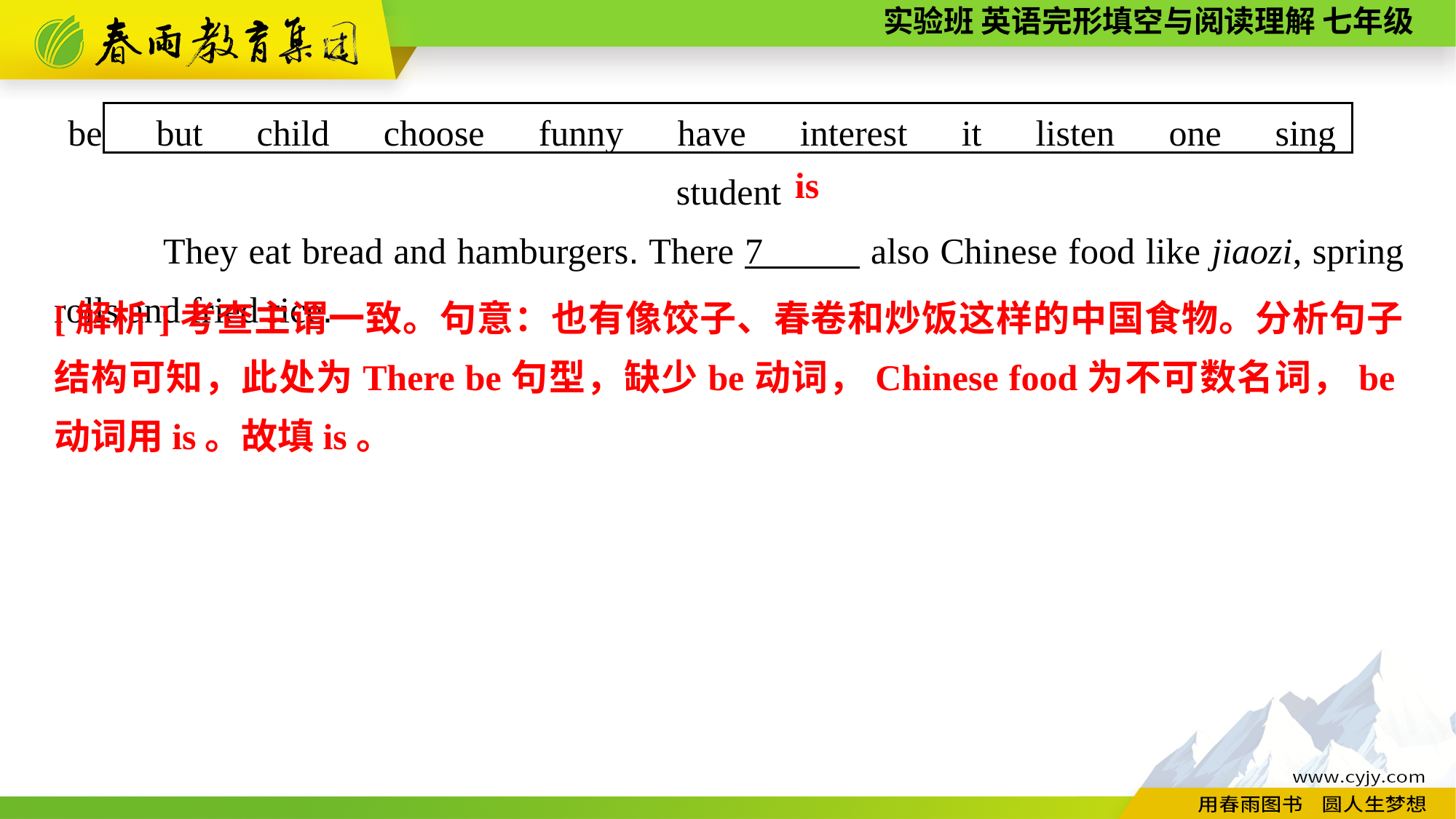

be　but　child　choose　funny　have　interest　it　listen　one　sing　student
They eat bread and hamburgers. There 7          also Chinese food like jiaozi, spring rolls and fried rice.

is
[解析]考查主谓一致。句意：也有像饺子、春卷和炒饭这样的中国食物。分析句子结构可知，此处为There be句型，缺少be动词，Chinese food为不可数名词，be动词用is。故填is。